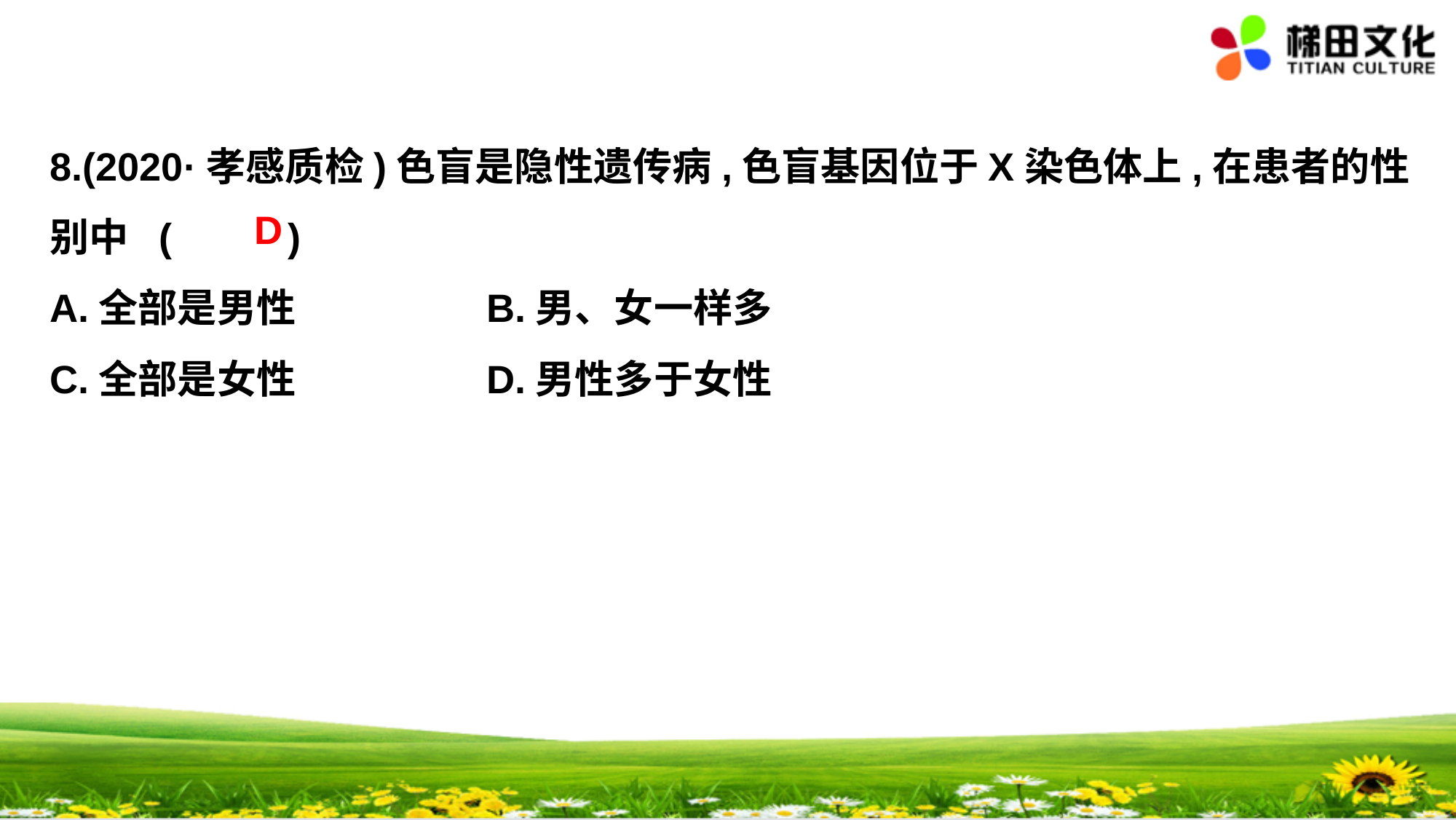

8.(2020·孝感质检)色盲是隐性遗传病,色盲基因位于X染色体上,在患者的性
别中	(　  　)
A.全部是男性		B.男、女一样多
C.全部是女性		D.男性多于女性
D